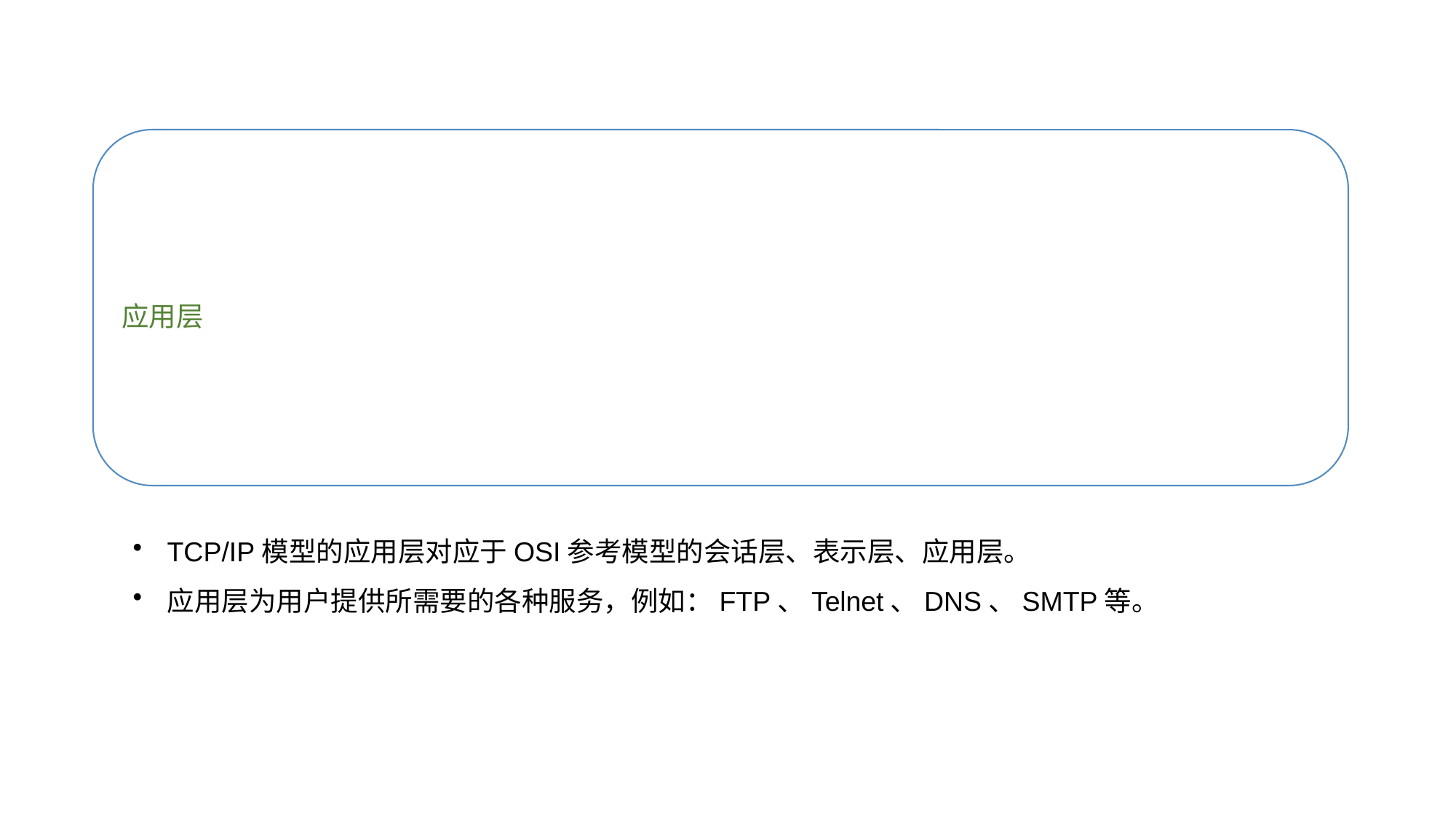

应用层
TCP/IP模型的应用层对应于OSI参考模型的会话层、表示层、应用层。
应用层为用户提供所需要的各种服务，例如：FTP、Telnet、DNS、SMTP等。